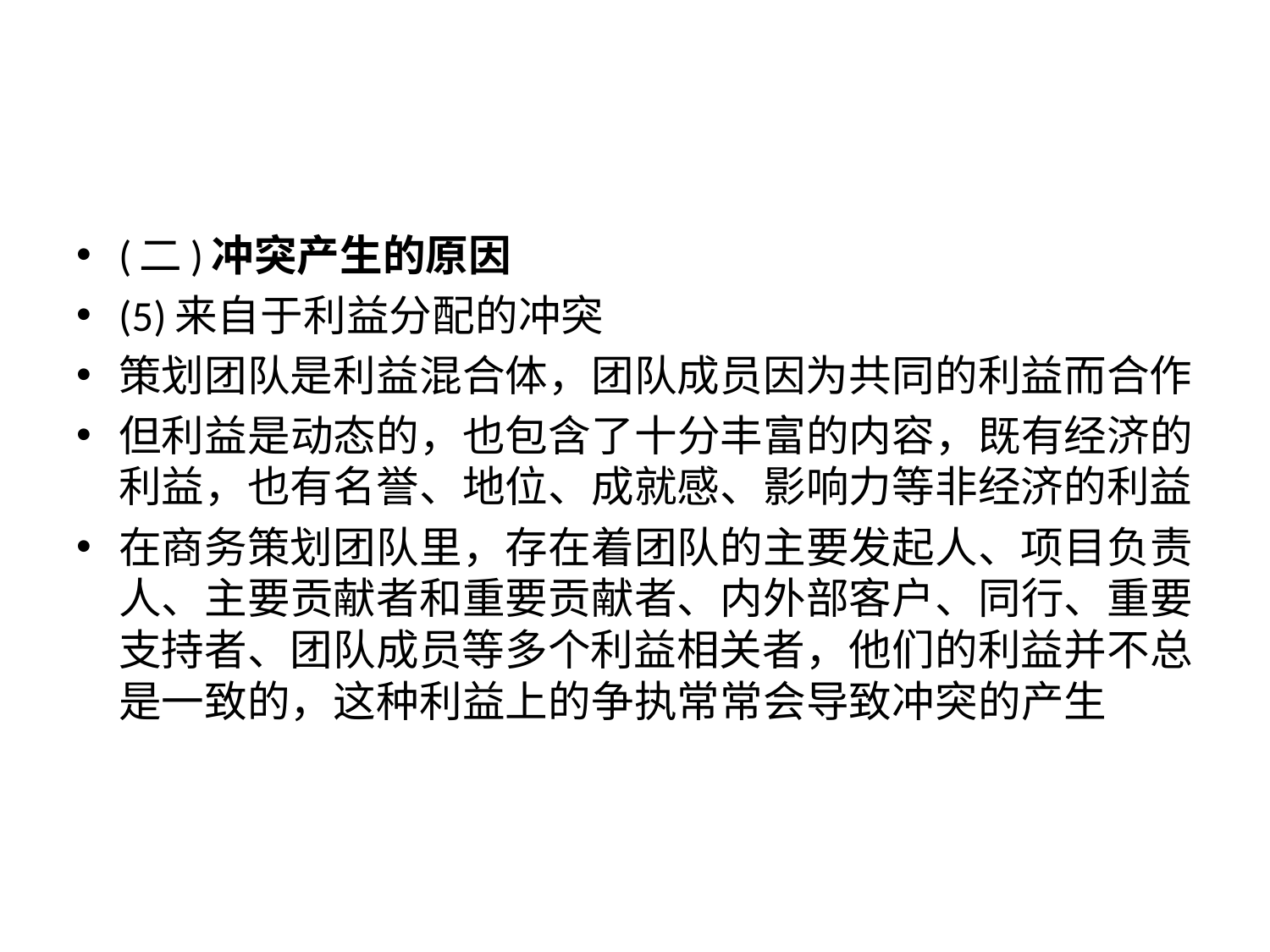

#
(二)冲突产生的原因
(5)来自于利益分配的冲突
策划团队是利益混合体，团队成员因为共同的利益而合作
但利益是动态的，也包含了十分丰富的内容，既有经济的利益，也有名誉、地位、成就感、影响力等非经济的利益
在商务策划团队里，存在着团队的主要发起人、项目负责人、主要贡献者和重要贡献者、内外部客户、同行、重要支持者、团队成员等多个利益相关者，他们的利益并不总是一致的，这种利益上的争执常常会导致冲突的产生